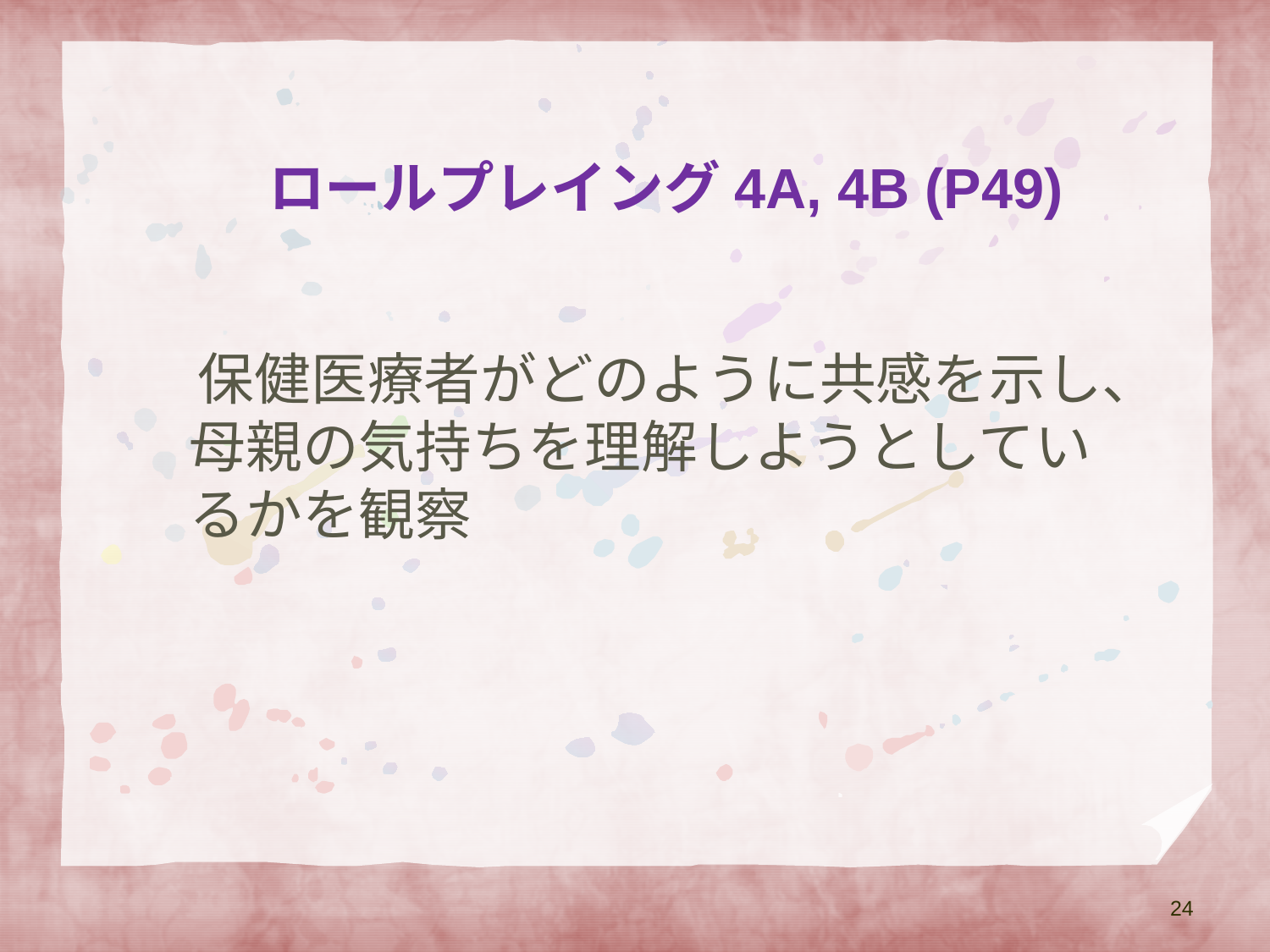

# ロールプレイング4A, 4B (P49)
　保健医療者がどのように共感を示し、母親の気持ちを理解しようとしているかを観察

24